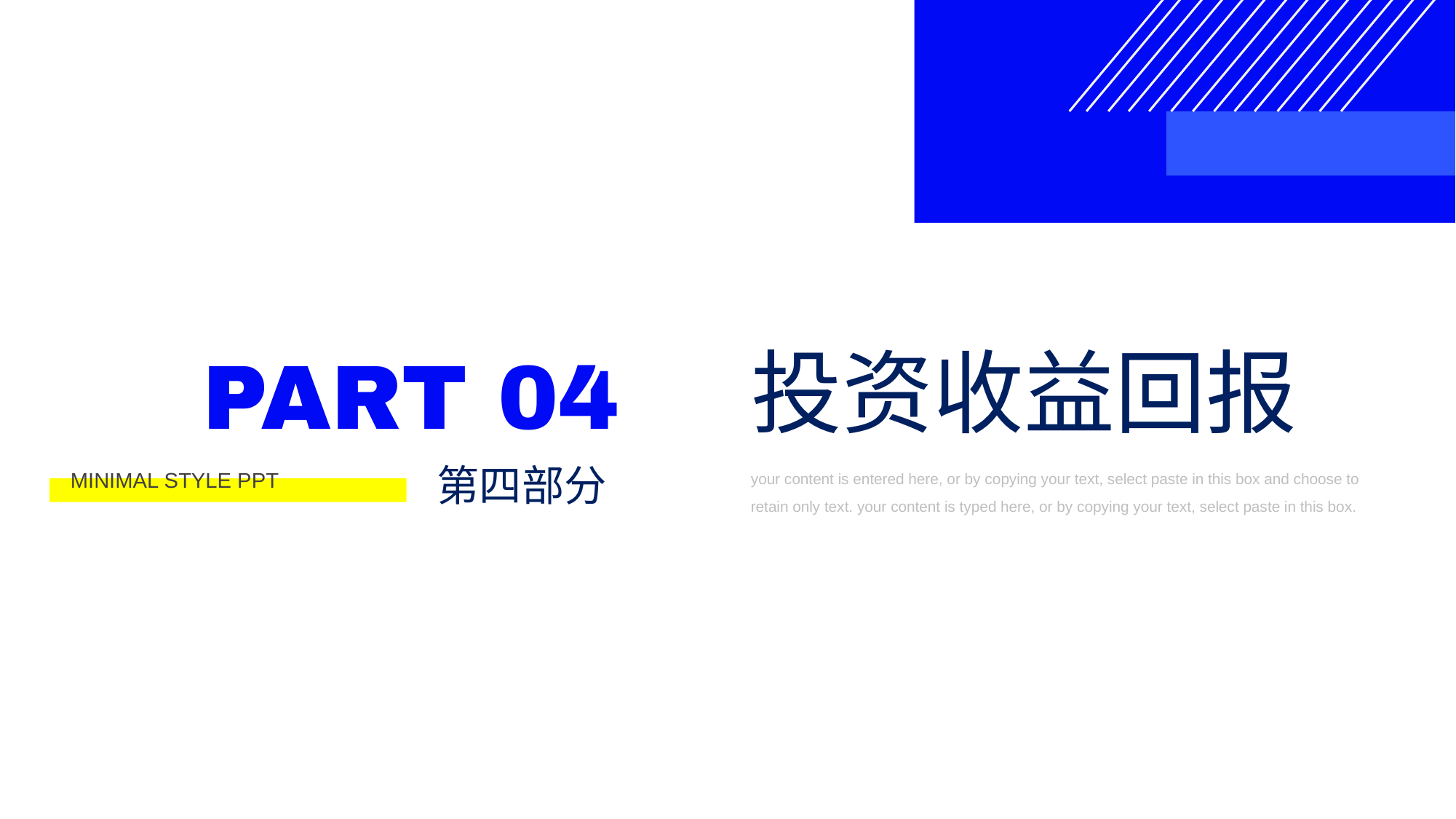

投资收益回报
PART 04
第四部分
your content is entered here, or by copying your text, select paste in this box and choose to retain only text. your content is typed here, or by copying your text, select paste in this box.
MINIMAL STYLE PPT